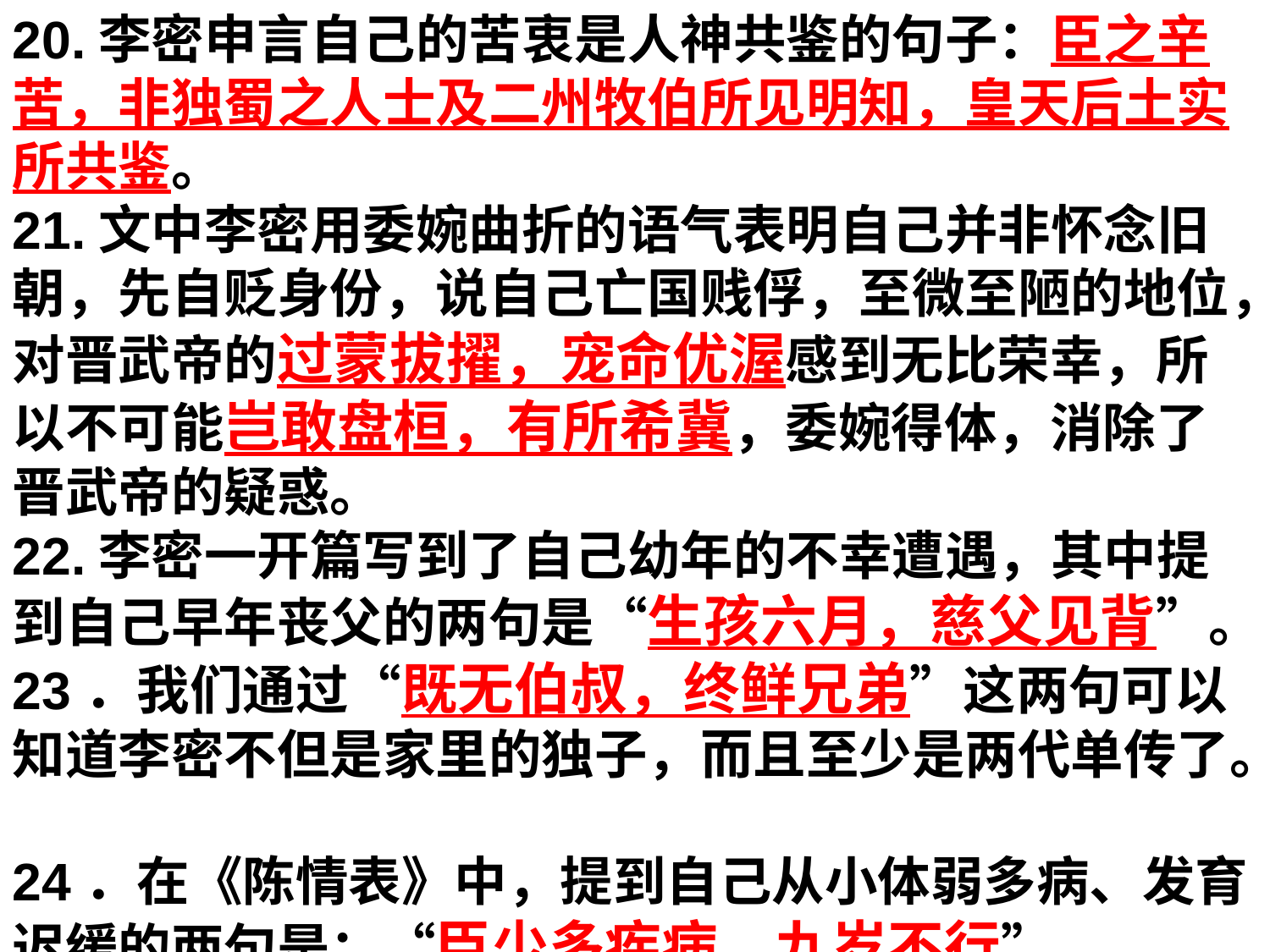

20.李密申言自己的苦衷是人神共鉴的句子：臣之辛苦，非独蜀之人士及二州牧伯所见明知，皇天后土实所共鉴。
21.文中李密用委婉曲折的语气表明自己并非怀念旧朝，先自贬身份，说自己亡国贱俘，至微至陋的地位，对晋武帝的过蒙拔擢，宠命优渥感到无比荣幸，所以不可能岂敢盘桓，有所希冀，委婉得体，消除了晋武帝的疑惑。
22.李密一开篇写到了自己幼年的不幸遭遇，其中提到自己早年丧父的两句是“生孩六月，慈父见背”。
23．我们通过“既无伯叔，终鲜兄弟”这两句可以知道李密不但是家里的独子，而且至少是两代单传了。
24．在《陈情表》中，提到自己从小体弱多病、发育迟缓的两句是：“臣少多疾病，九岁不行”。